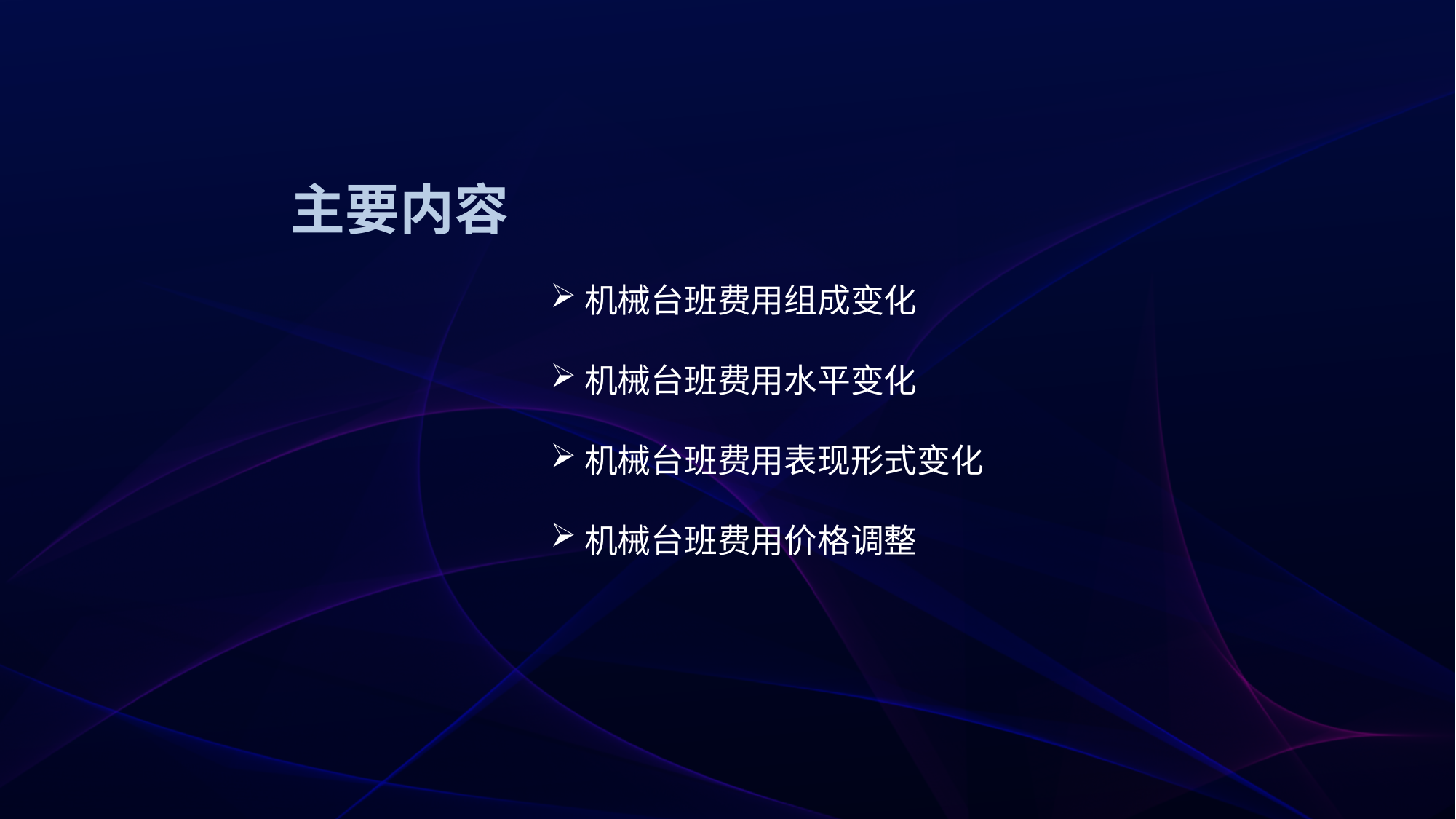

主要内容
机械台班费用组成变化
机械台班费用水平变化
机械台班费用表现形式变化
机械台班费用价格调整